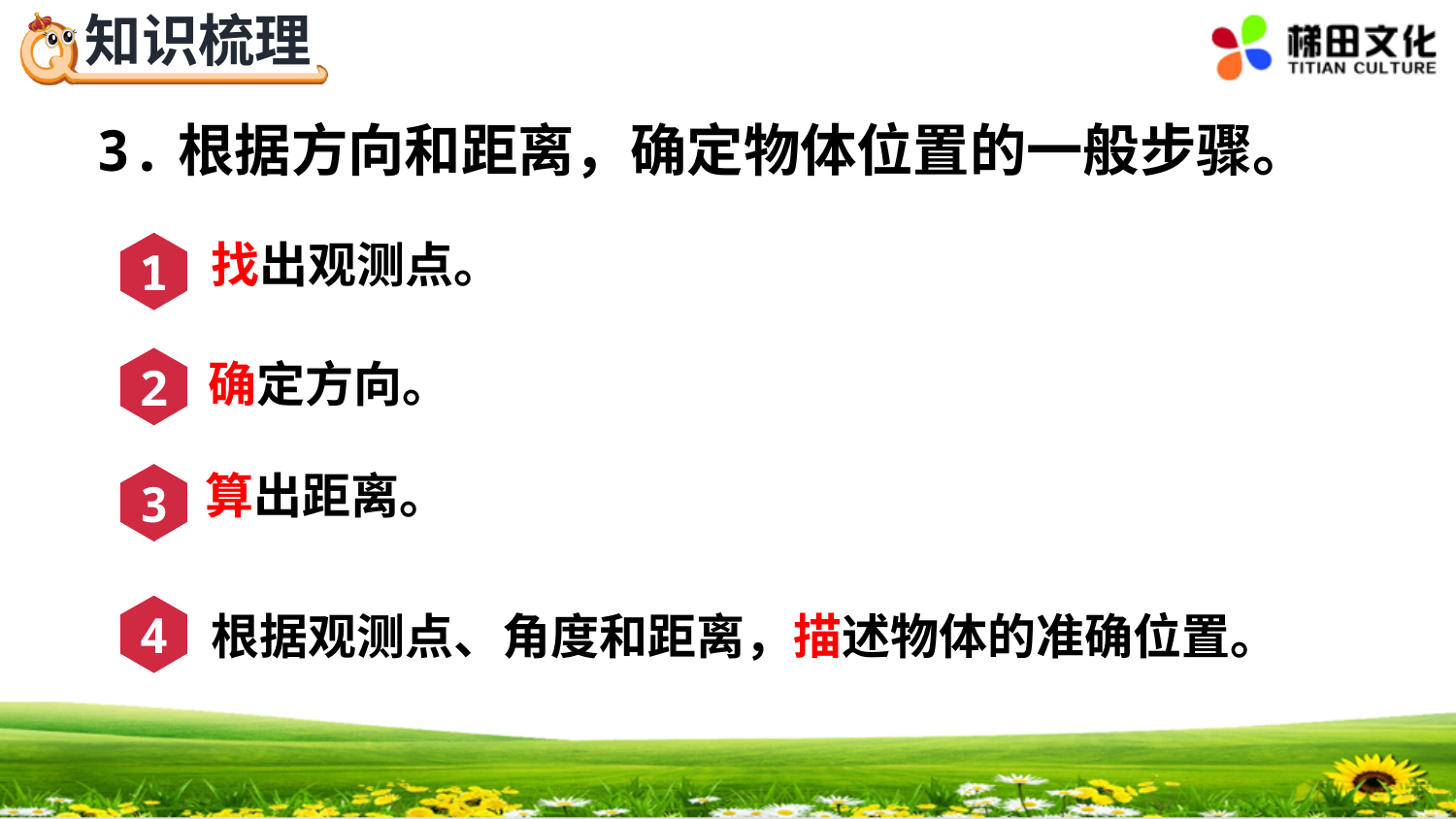

3.根据方向和距离，确定物体位置的一般步骤。
找出观测点。
1
确定方向。
2
算出距离。
3
4
根据观测点、角度和距离，描述物体的准确位置。